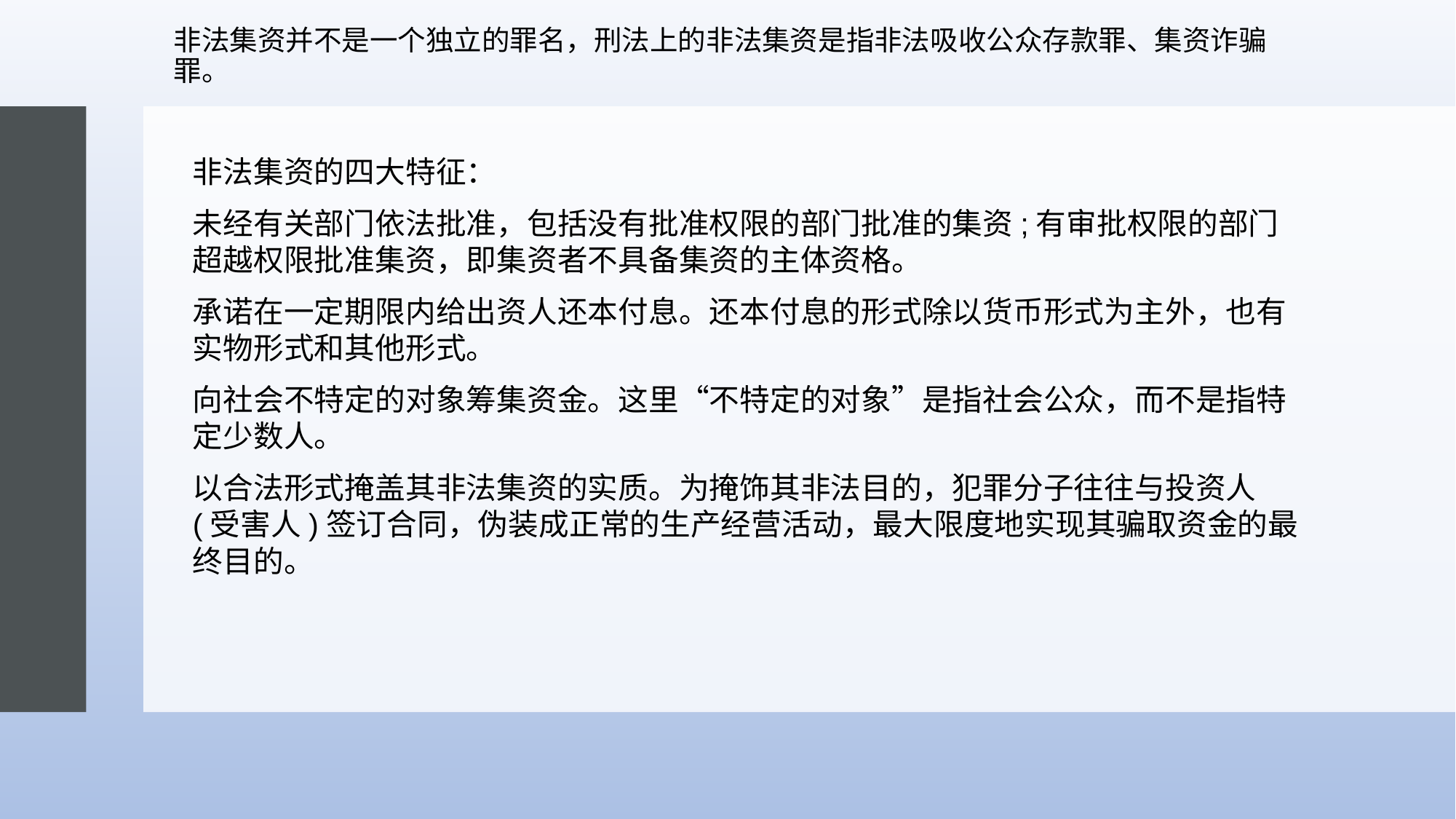

# 非法集资并不是一个独立的罪名，刑法上的非法集资是指非法吸收公众存款罪、集资诈骗罪。

非法集资的四大特征：
未经有关部门依法批准，包括没有批准权限的部门批准的集资;有审批权限的部门超越权限批准集资，即集资者不具备集资的主体资格。
承诺在一定期限内给出资人还本付息。还本付息的形式除以货币形式为主外，也有实物形式和其他形式。
向社会不特定的对象筹集资金。这里“不特定的对象”是指社会公众，而不是指特定少数人。
以合法形式掩盖其非法集资的实质。为掩饰其非法目的，犯罪分子往往与投资人(受害人)签订合同，伪装成正常的生产经营活动，最大限度地实现其骗取资金的最终目的。